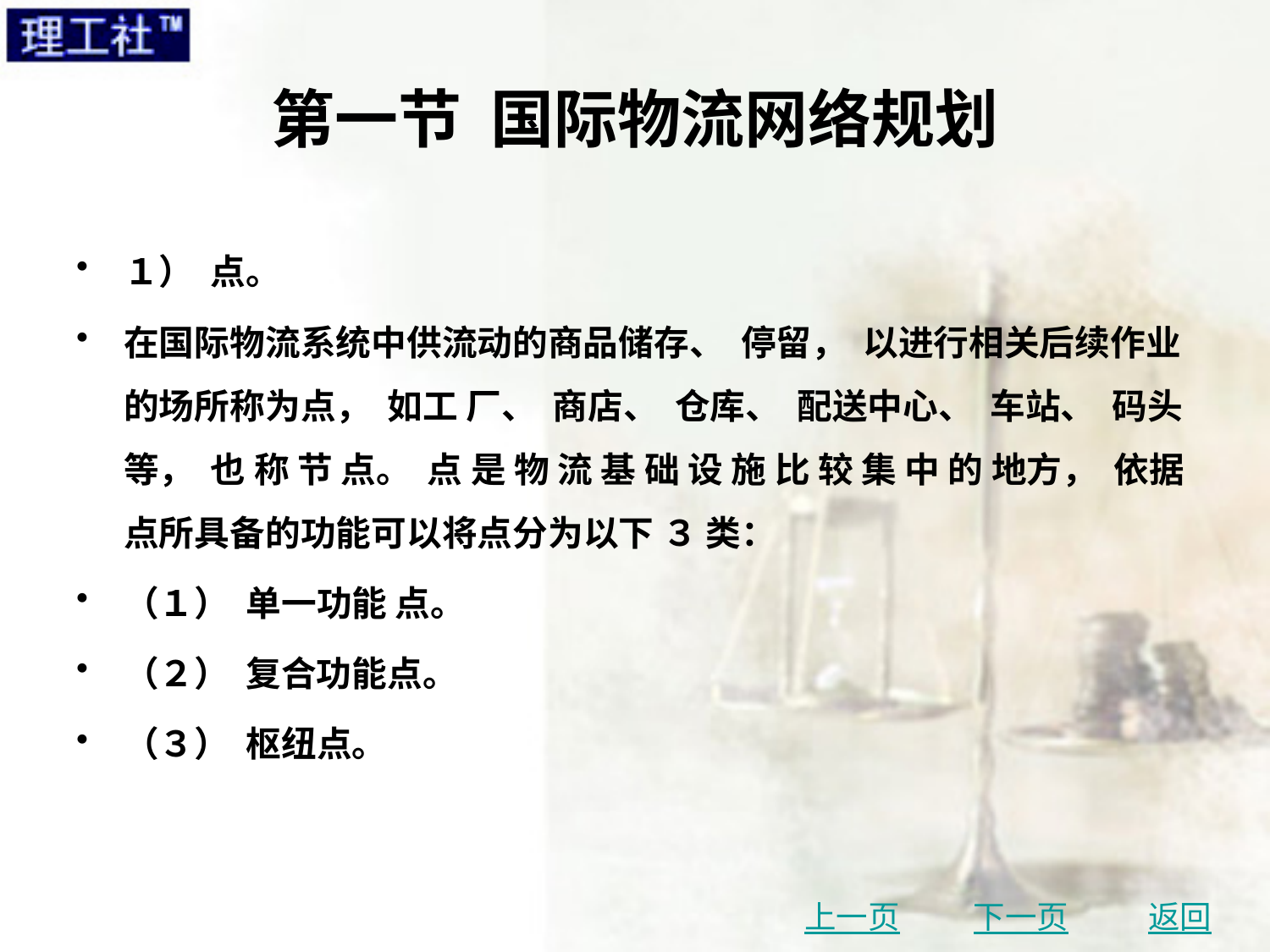

# 第一节  国际物流网络规划
１）  点。
在国际物流系统中供流动的商品储存、  停留，  以进行相关后续作业的场所称为点，  如工 厂、  商店、  仓库、  配送中心、  车站、  码头等，  也 称 节 点。  点 是 物 流 基 础 设 施 比 较 集 中 的 地方，  依据点所具备的功能可以将点分为以下 ３ 类：
（１）  单一功能 点。
（２）  复合功能点。
（３）  枢纽点。
上一页
下一页
返回